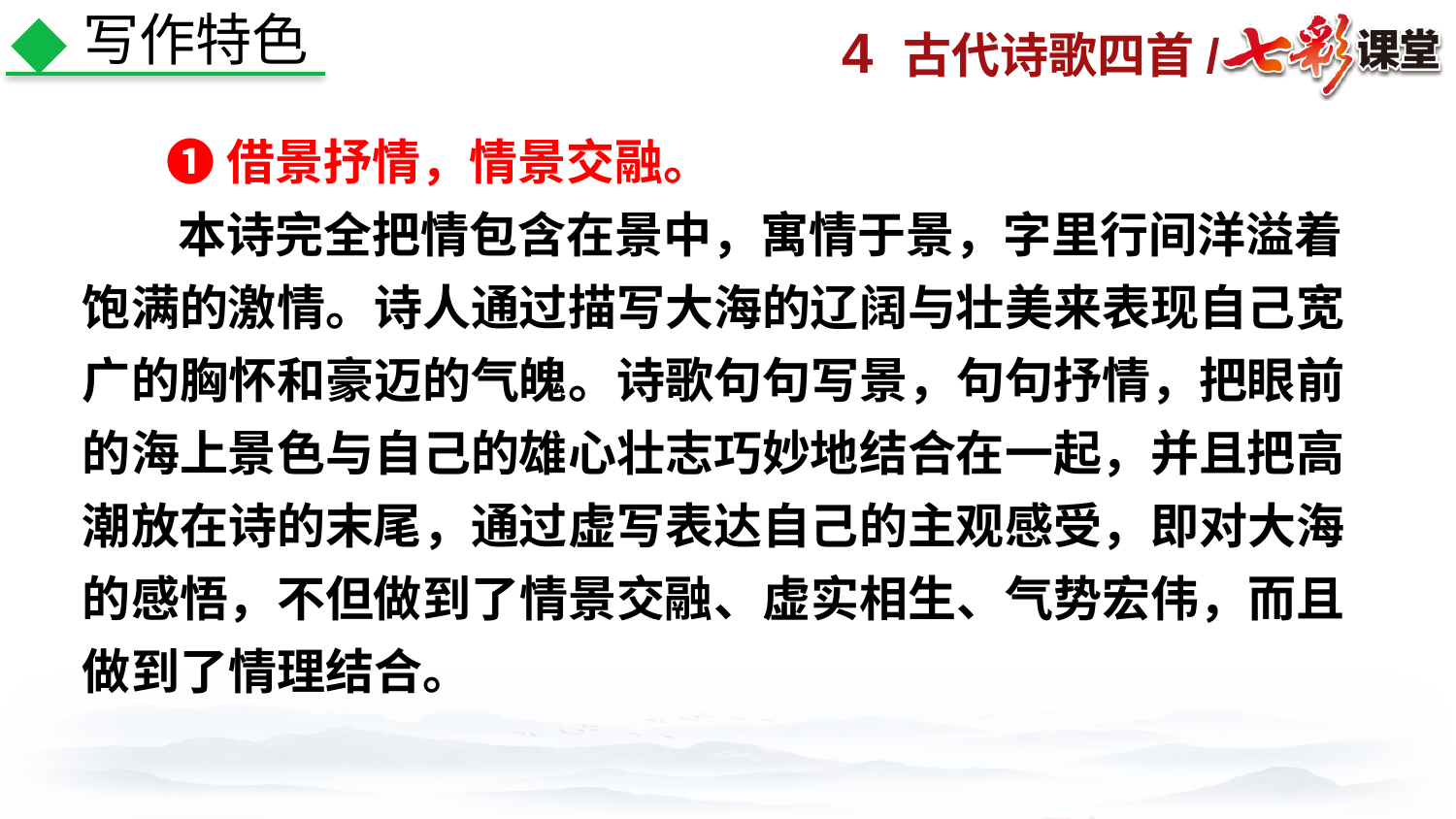

写作特色

 ❶借景抒情，情景交融。
 本诗完全把情包含在景中，寓情于景，字里行间洋溢着饱满的激情。诗人通过描写大海的辽阔与壮美来表现自己宽广的胸怀和豪迈的气魄。诗歌句句写景，句句抒情，把眼前的海上景色与自己的雄心壮志巧妙地结合在一起，并且把高潮放在诗的末尾，通过虚写表达自己的主观感受，即对大海的感悟，不但做到了情景交融、虚实相生、气势宏伟，而且做到了情理结合。